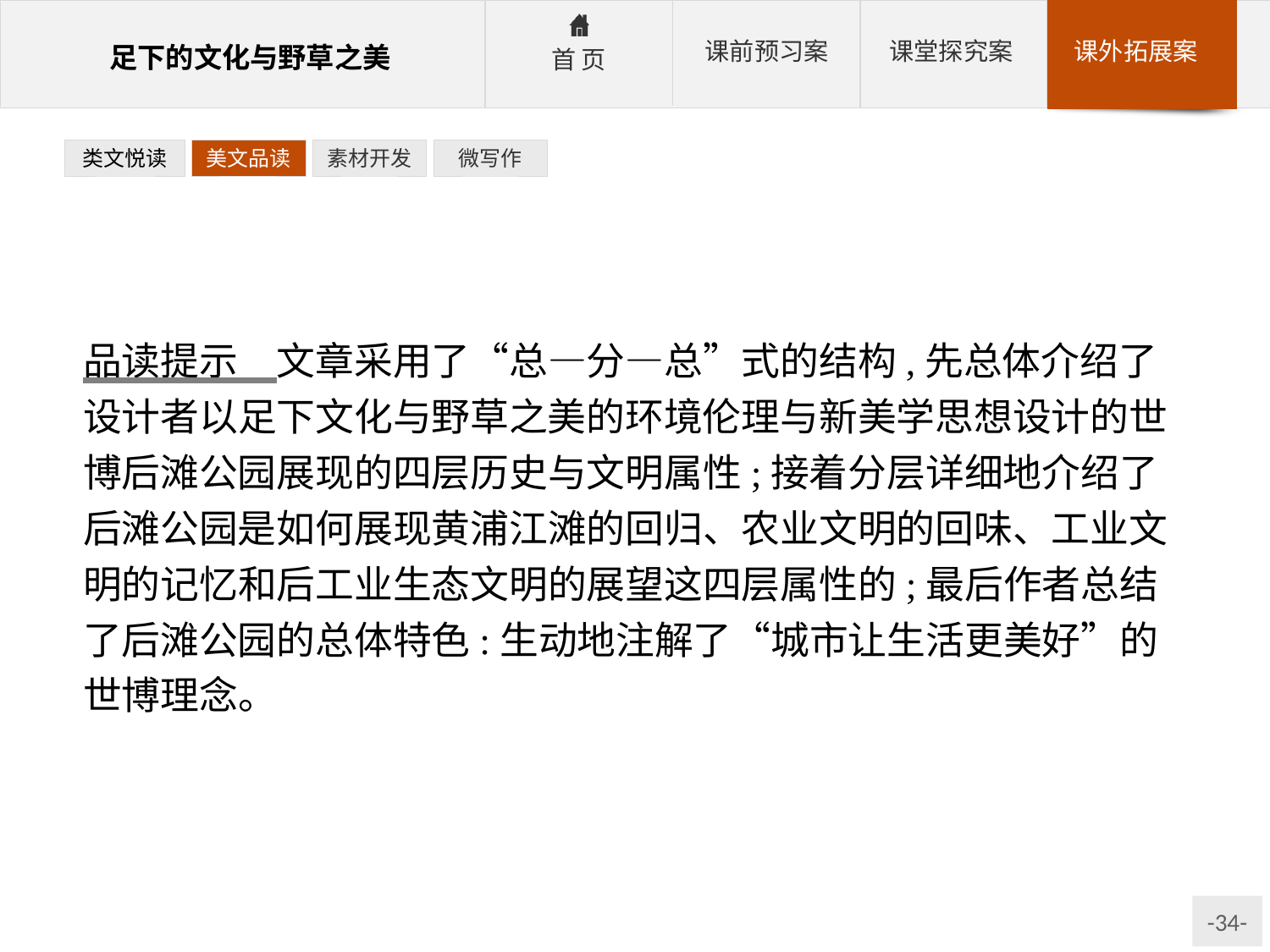

类文悦读
美文品读
素材开发
微写作
品读提示　文章采用了“总—分—总”式的结构,先总体介绍了设计者以足下文化与野草之美的环境伦理与新美学思想设计的世博后滩公园展现的四层历史与文明属性;接着分层详细地介绍了后滩公园是如何展现黄浦江滩的回归、农业文明的回味、工业文明的记忆和后工业生态文明的展望这四层属性的;最后作者总结了后滩公园的总体特色:生动地注解了“城市让生活更美好”的世博理念。